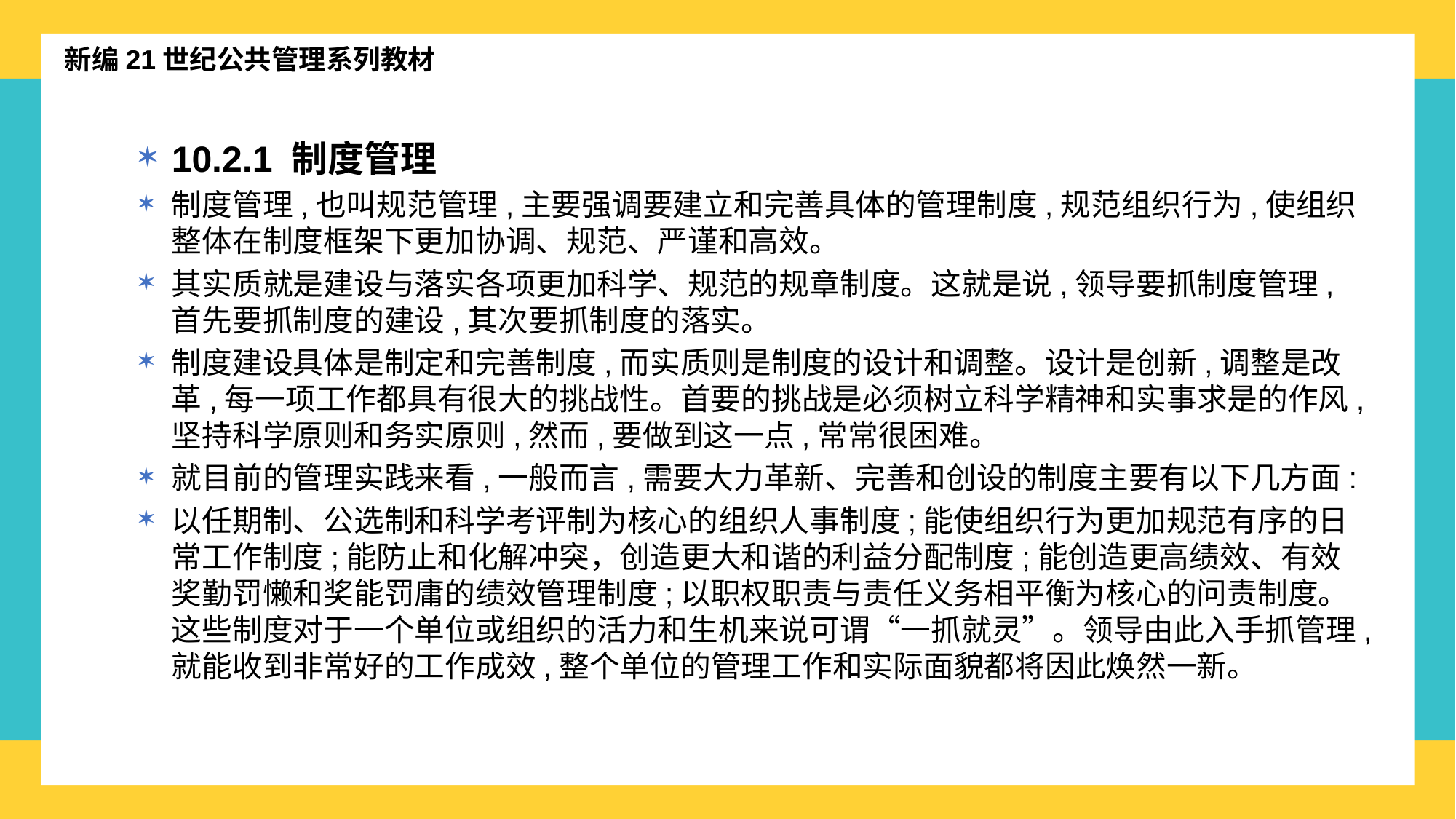

新编21世纪公共管理系列教材
10.2.1 制度管理
制度管理,也叫规范管理,主要强调要建立和完善具体的管理制度,规范组织行为,使组织整体在制度框架下更加协调、规范、严谨和高效。
其实质就是建设与落实各项更加科学、规范的规章制度。这就是说,领导要抓制度管理,首先要抓制度的建设,其次要抓制度的落实。
制度建设具体是制定和完善制度,而实质则是制度的设计和调整。设计是创新,调整是改革,每一项工作都具有很大的挑战性。首要的挑战是必须树立科学精神和实事求是的作风,坚持科学原则和务实原则,然而,要做到这一点,常常很困难。
就目前的管理实践来看,一般而言,需要大力革新、完善和创设的制度主要有以下几方面:
以任期制、公选制和科学考评制为核心的组织人事制度;能使组织行为更加规范有序的日常工作制度;能防止和化解冲突，创造更大和谐的利益分配制度;能创造更高绩效、有效奖勤罚懒和奖能罚庸的绩效管理制度;以职权职责与责任义务相平衡为核心的问责制度。这些制度对于一个单位或组织的活力和生机来说可谓“一抓就灵”。领导由此入手抓管理,就能收到非常好的工作成效,整个单位的管理工作和实际面貌都将因此焕然一新。